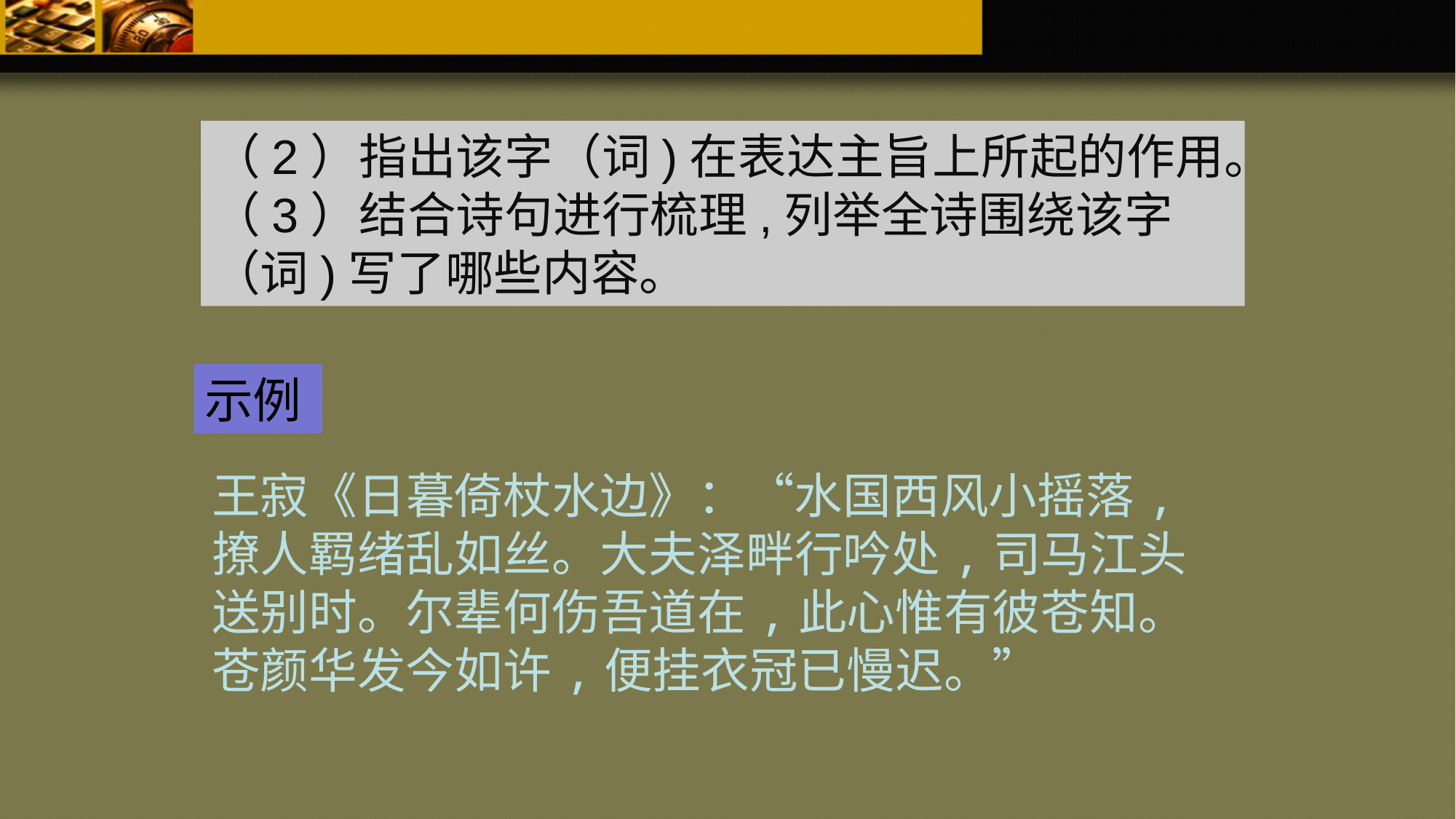

（2）指出该字（词)在表达主旨上所起的作用。
（3）结合诗句进行梳理,列举全诗围绕该字（词)写了哪些内容。
示例
王寂《日暮倚杖水边》：“水国西风小摇落,撩人羁绪乱如丝。大夫泽畔行吟处,司马江头送别时。尔辈何伤吾道在,此心惟有彼苍知。苍颜华发今如许,便挂衣冠已慢迟。”